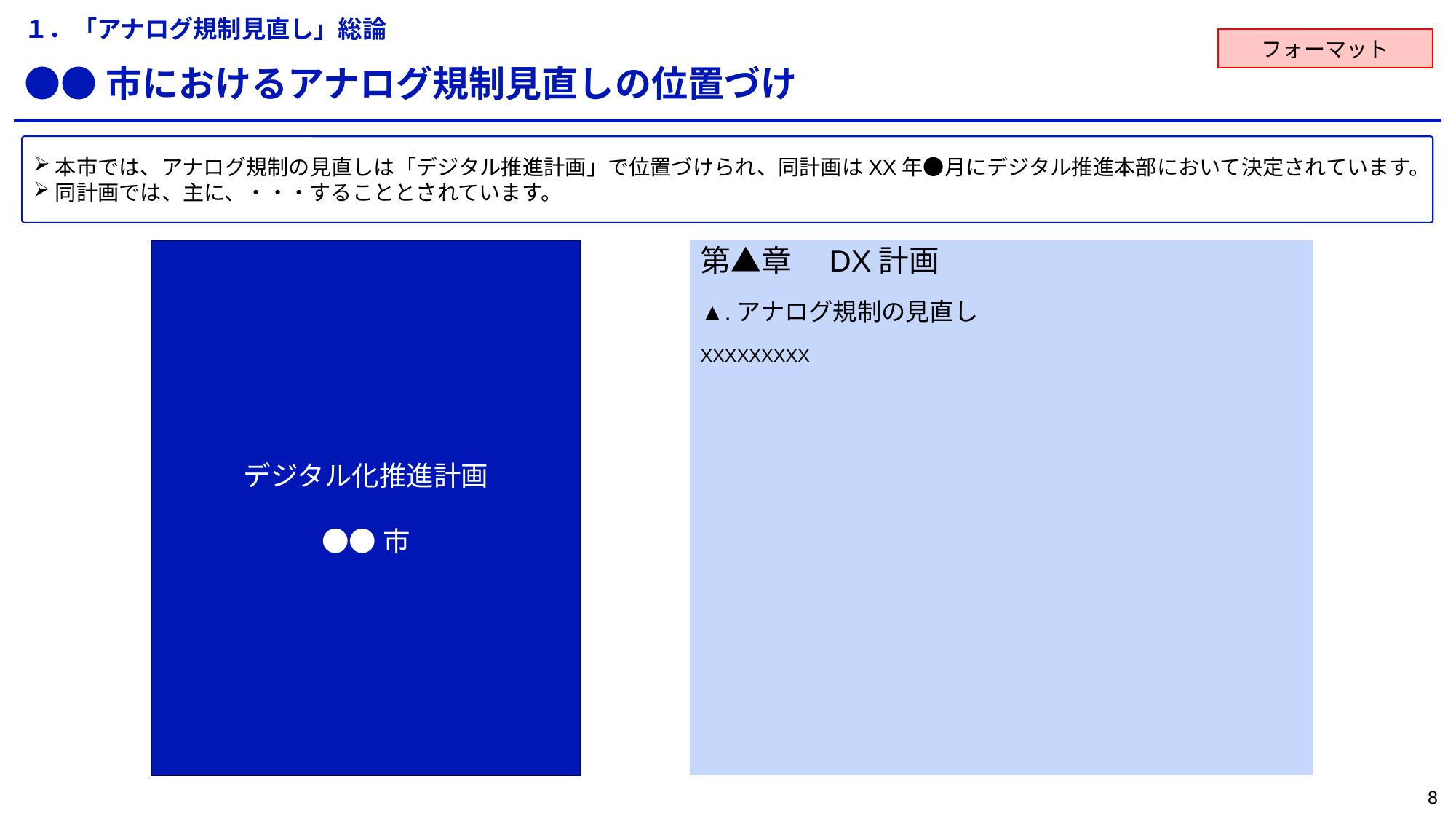

１．「アナログ規制見直し」総論
フォーマット
●●市におけるアナログ規制見直しの位置づけ
本市では、アナログ規制の見直しは「デジタル推進計画」で位置づけられ、同計画はXX年●月にデジタル推進本部において決定されています。
同計画では、主に、・・・することとされています。
デジタル化推進計画

●●市
第▲章　DX計画
▲.アナログ規制の見直し
XXXXXXXXX
8